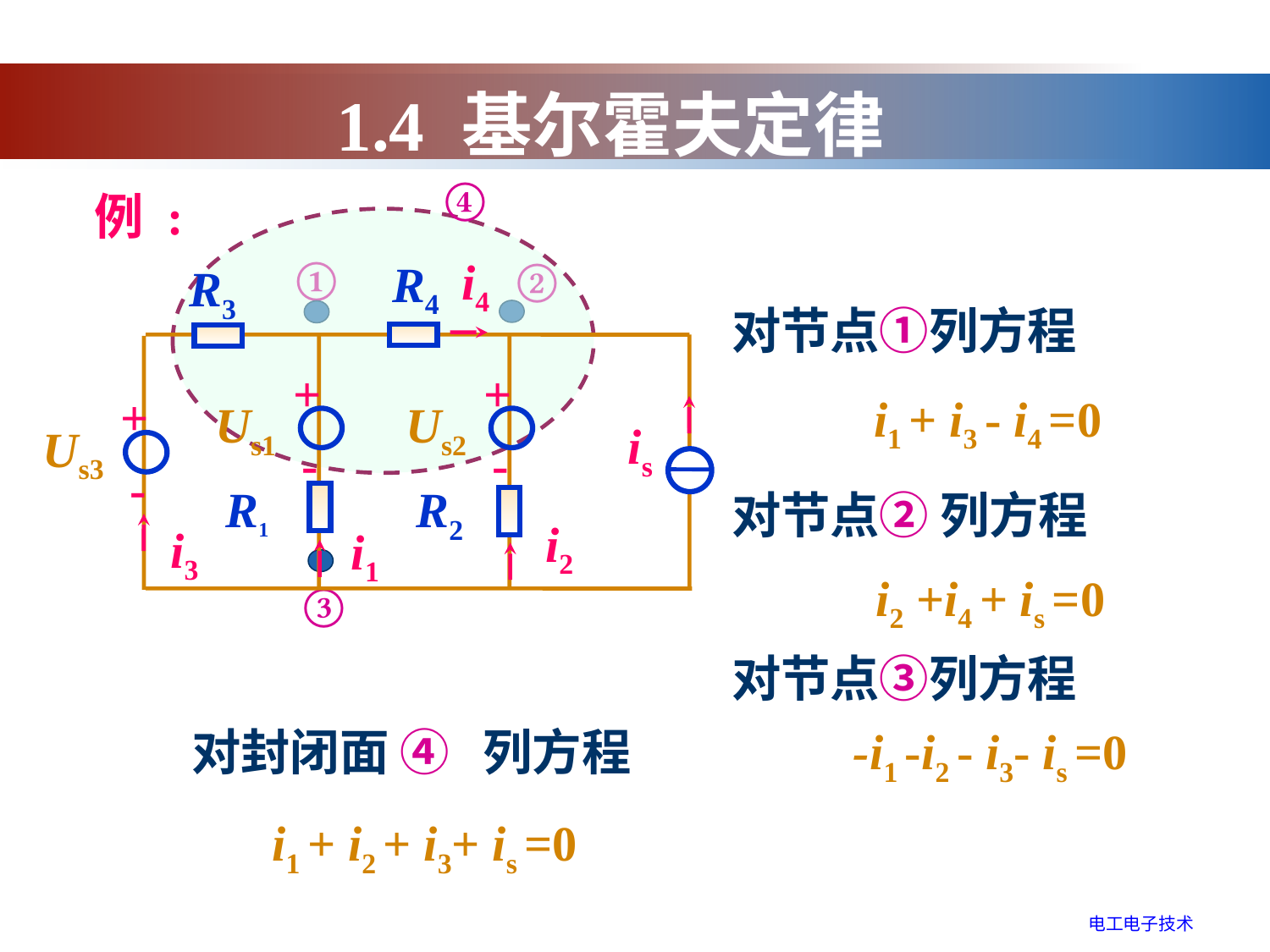

1.4 基尔霍夫定律
④
例 :

①
②
i4
R4
R3

+
+
+
Us1
Us2

is
Us3
-
-

-

R1
R2

i2
i3

i1

对节点①列方程

i1 + i3 - i4 =0
对节点② 列方程

i2 +i4 + is =0
③
对节点③列方程
-i1 -i2 - i3- is =0
对封闭面 ④   列方程
i1 + i2 + i3+ is =0
电工电子技术